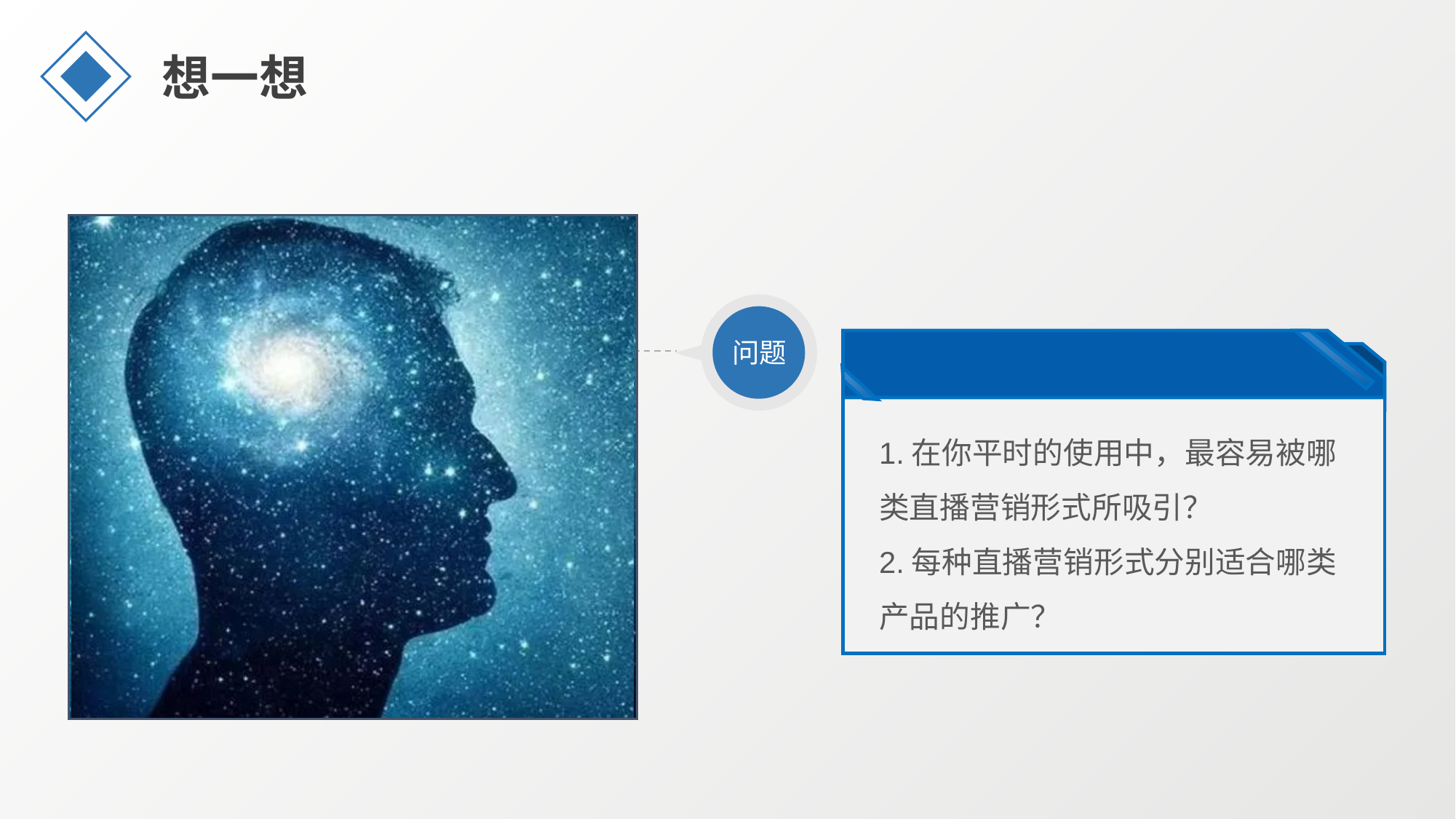

想一想

问题
1.在你平时的使用中，最容易被哪类直播营销形式所吸引？
2.每种直播营销形式分别适合哪类产品的推广？